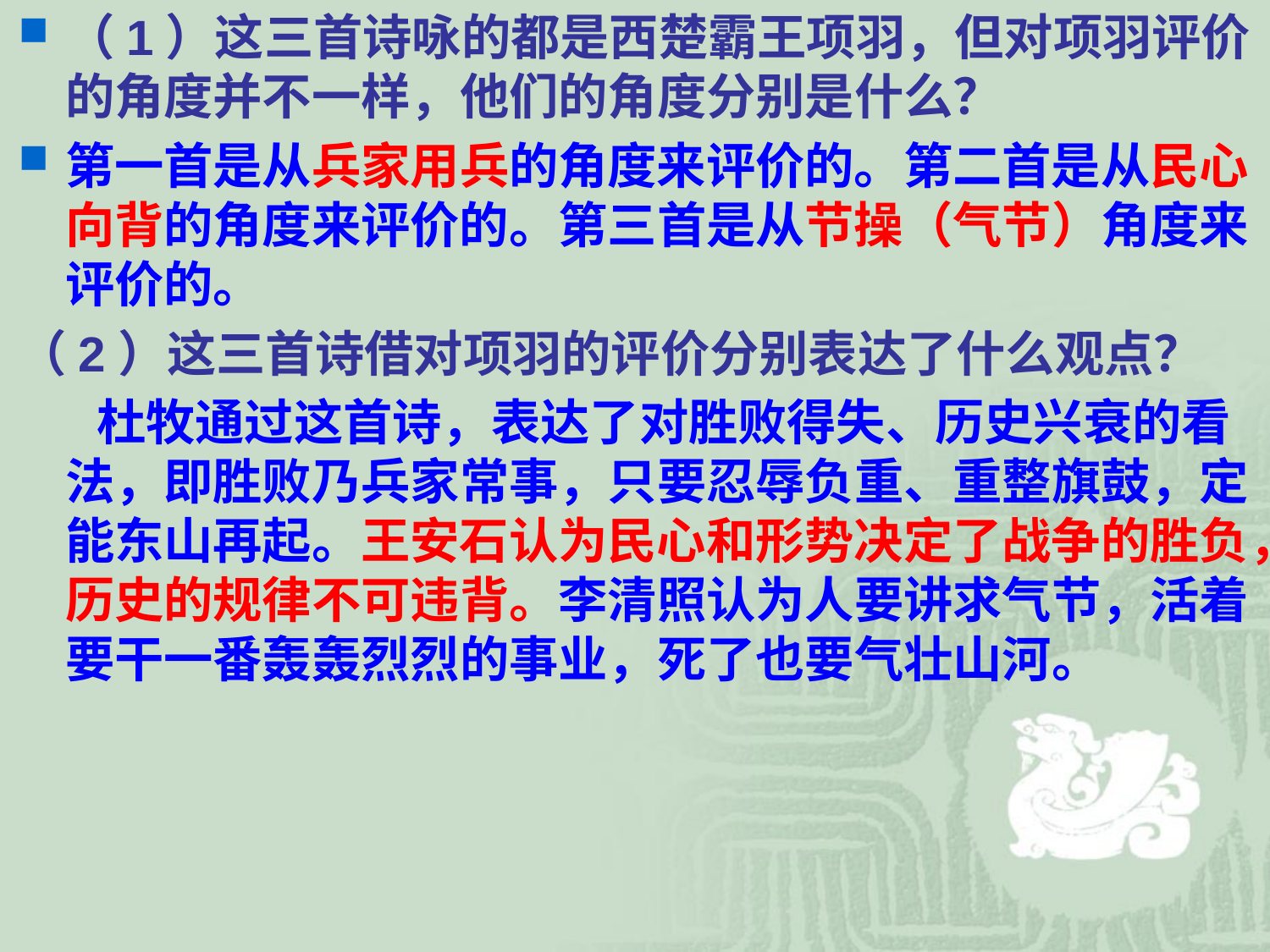

（1）这三首诗咏的都是西楚霸王项羽，但对项羽评价的角度并不一样，他们的角度分别是什么？
第一首是从兵家用兵的角度来评价的。第二首是从民心向背的角度来评价的。第三首是从节操（气节）角度来评价的。
（2）这三首诗借对项羽的评价分别表达了什么观点？
      杜牧通过这首诗，表达了对胜败得失、历史兴衰的看法，即胜败乃兵家常事，只要忍辱负重、重整旗鼓，定能东山再起。王安石认为民心和形势决定了战争的胜负，历史的规律不可违背。李清照认为人要讲求气节，活着要干一番轰轰烈烈的事业，死了也要气壮山河。
14